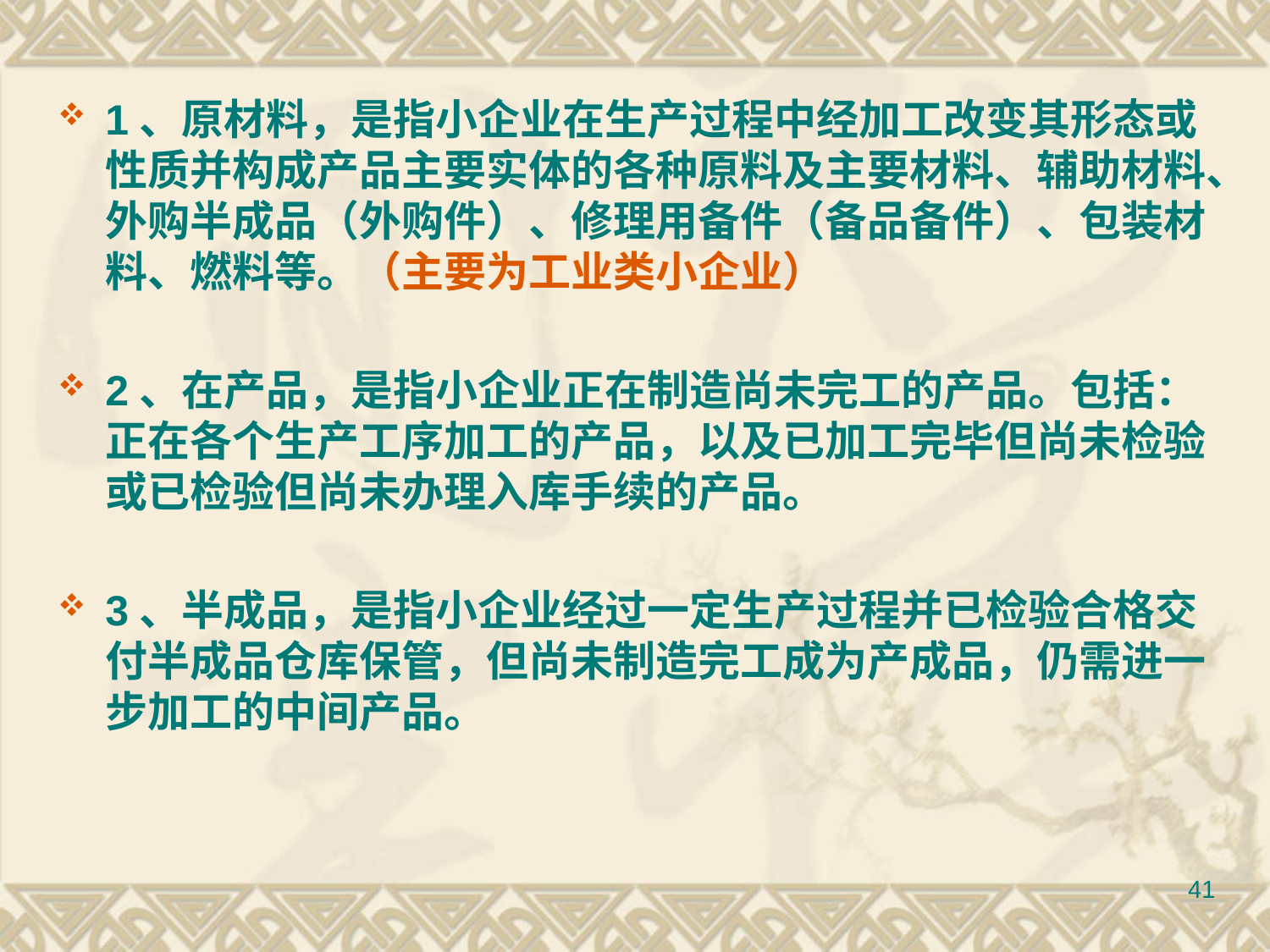

#
1、原材料，是指小企业在生产过程中经加工改变其形态或性质并构成产品主要实体的各种原料及主要材料、辅助材料、外购半成品（外购件）、修理用备件（备品备件）、包装材料、燃料等。（主要为工业类小企业）

2、在产品，是指小企业正在制造尚未完工的产品。包括：正在各个生产工序加工的产品，以及已加工完毕但尚未检验或已检验但尚未办理入库手续的产品。

3、半成品，是指小企业经过一定生产过程并已检验合格交付半成品仓库保管，但尚未制造完工成为产成品，仍需进一步加工的中间产品。
41